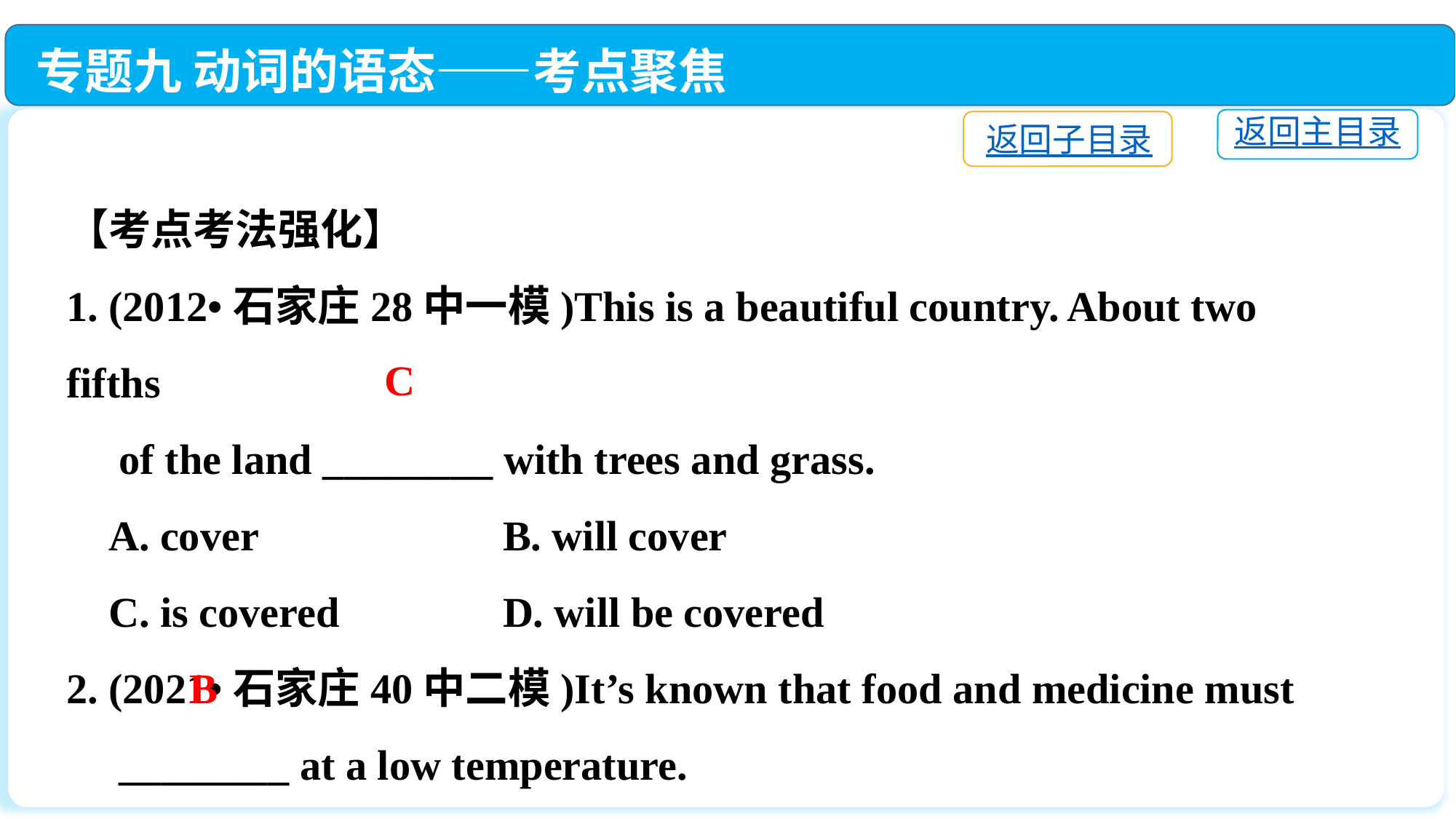

专题九 动词的语态——考点聚焦

返回主目录

返回子目录
【考点考法强化】
1. (2012•石家庄28中一模)This is a beautiful country. About two fifths
     of the land ________ with trees and grass.
    A. cover			B. will cover
    C. is covered		D. will be covered
2. (2021•石家庄40中二模)It’s known that food and medicine must
     ________ at a low temperature.
    A. keep		  B. be kept		C. be keeping		D. to keep
C
B